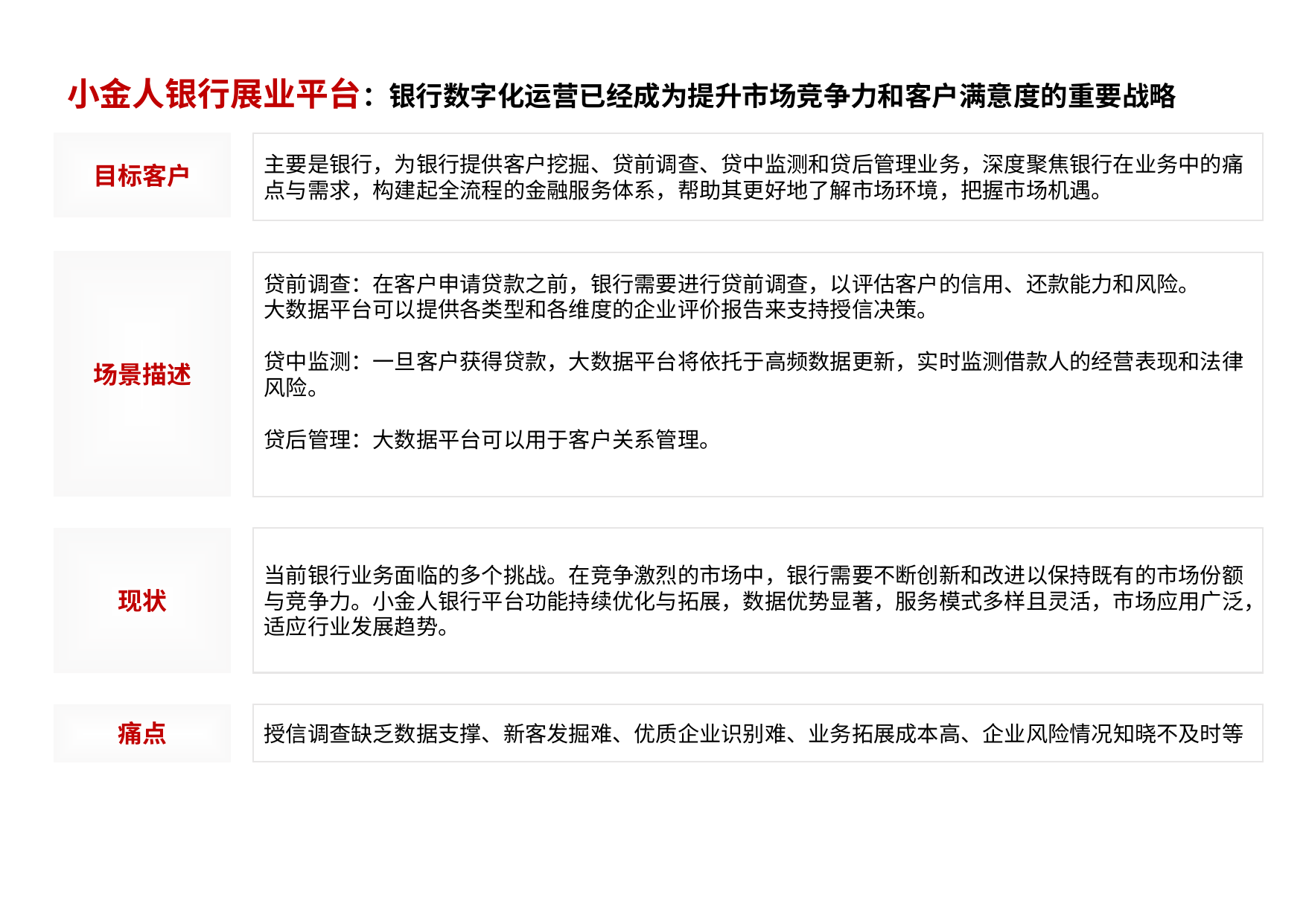

小金人银行展业平台：银行数字化运营已经成为提升市场竞争力和客户满意度的重要战略
目标客户
主要是银行，为银行提供客户挖掘、贷前调查、贷中监测和贷后管理业务，深度聚焦银行在业务中的痛点与需求，构建起全流程的金融服务体系，帮助其更好地了解市场环境，把握市场机遇。
场景描述
贷前调查：在客户申请贷款之前，银行需要进行贷前调查，以评估客户的信用、还款能力和风险。
大数据平台可以提供各类型和各维度的企业评价报告来支持授信决策。

贷中监测：一旦客户获得贷款，大数据平台将依托于高频数据更新，实时监测借款人的经营表现和法律风险。

贷后管理：大数据平台可以用于客户关系管理。

当前银行业务面临的多个挑战。在竞争激烈的市场中，银行需要不断创新和改进以保持既有的市场份额与竞争力。小金人银行平台功能持续优化与拓展，数据优势显著，服务模式多样且灵活，市场应用广泛，适应行业发展趋势。
现状
痛点
授信调查缺乏数据支撑、新客发掘难、优质企业识别难、业务拓展成本高、企业风险情况知晓不及时等